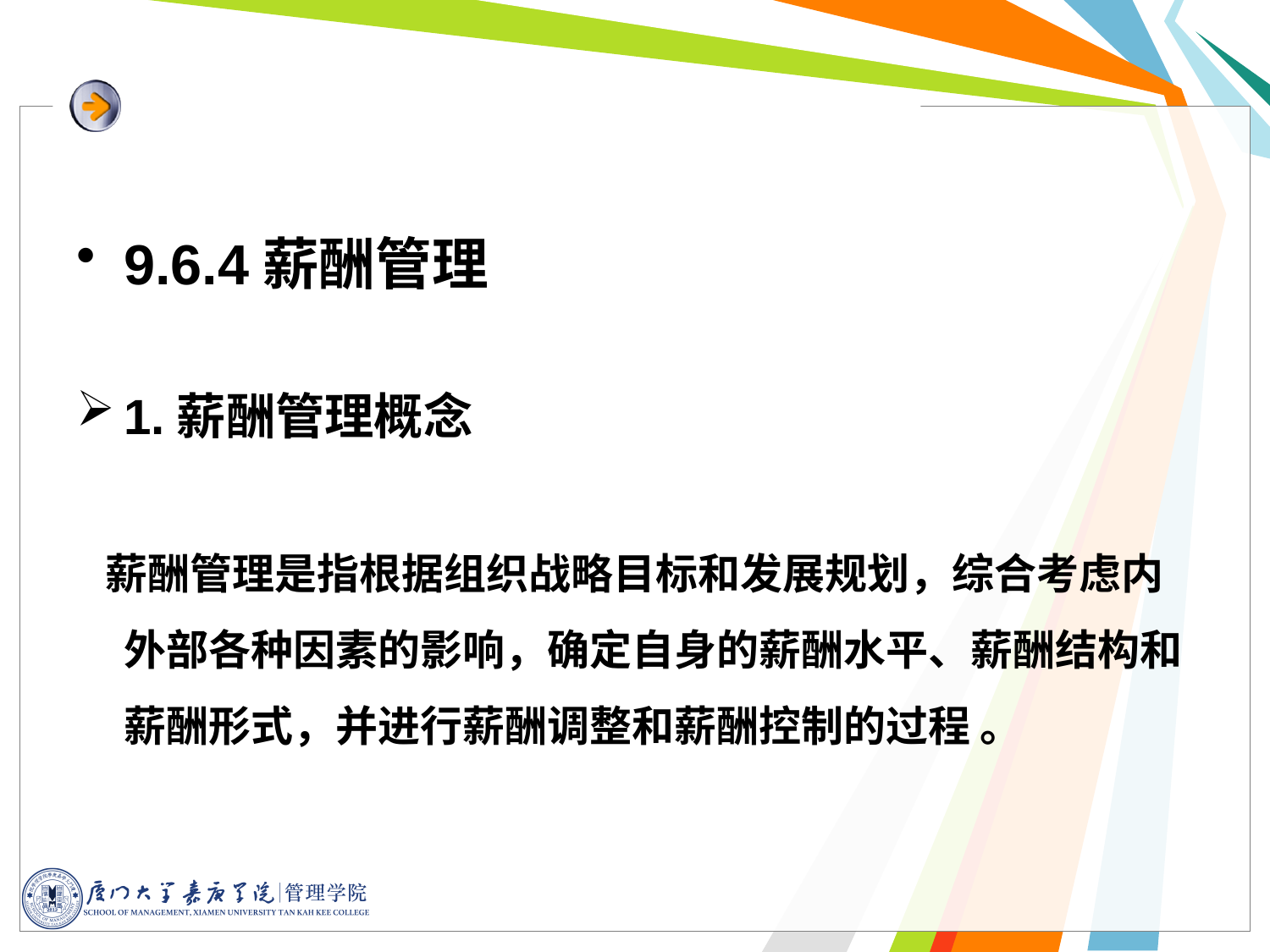

9.6.4薪酬管理

1.薪酬管理概念

  薪酬管理是指根据组织战略目标和发展规划，综合考虑内外部各种因素的影响，确定自身的薪酬水平、薪酬结构和薪酬形式，并进行薪酬调整和薪酬控制的过程 。